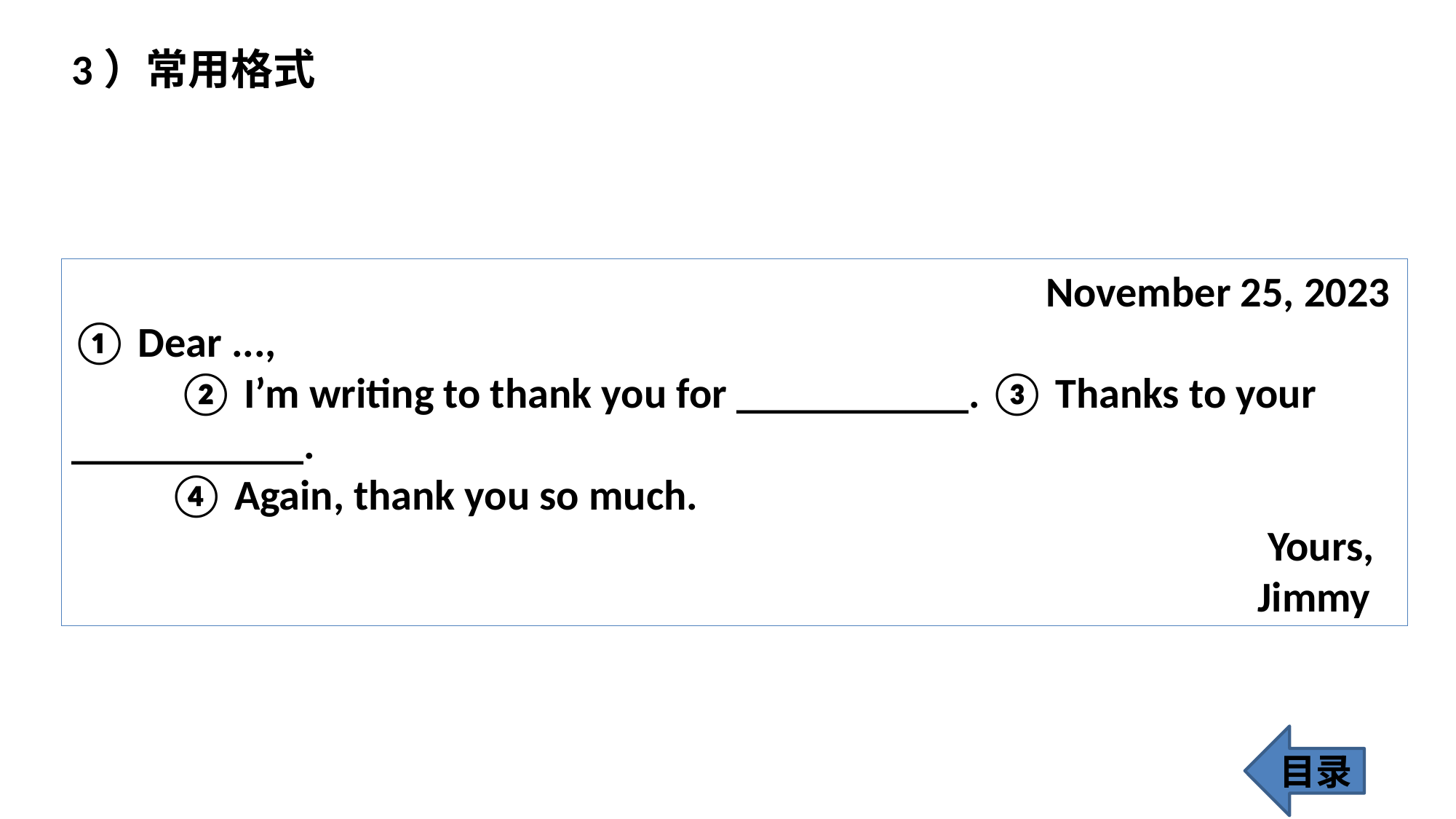

3）常用格式
                                                                                                     November 25, 2023
① Dear ...,
           ② I’m writing to thank you for ___________. ③ Thanks to your ___________.
          ④ Again, thank you so much.
                                                                                                                            Yours,
                                                                                                                           Jimmy
目录
24